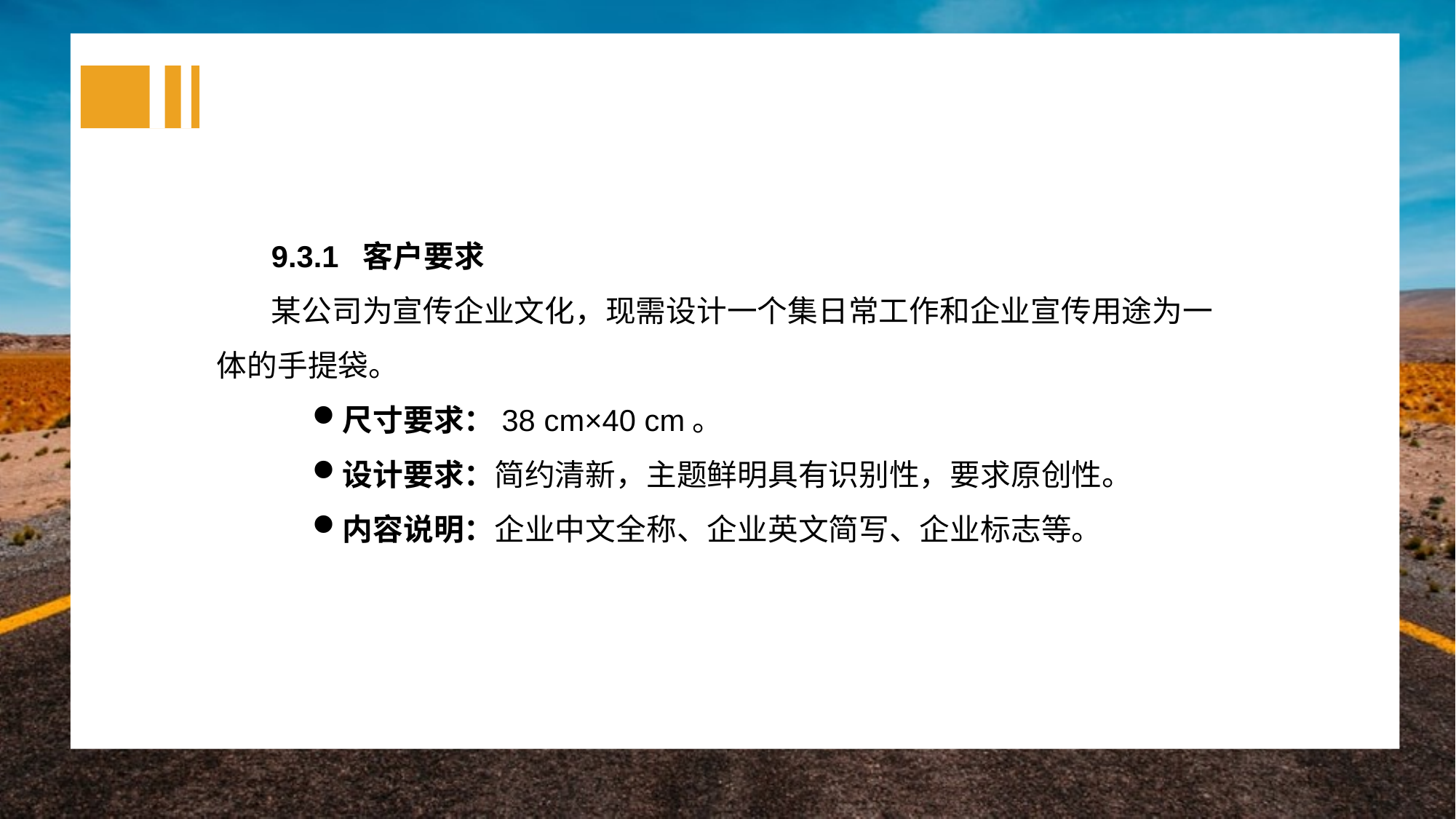

9.3.1  客户要求
某公司为宣传企业文化，现需设计一个集日常工作和企业宣传用途为一体的手提袋。
尺寸要求：38 cm×40 cm。
设计要求：简约清新，主题鲜明具有识别性，要求原创性。
内容说明：企业中文全称、企业英文简写、企业标志等。